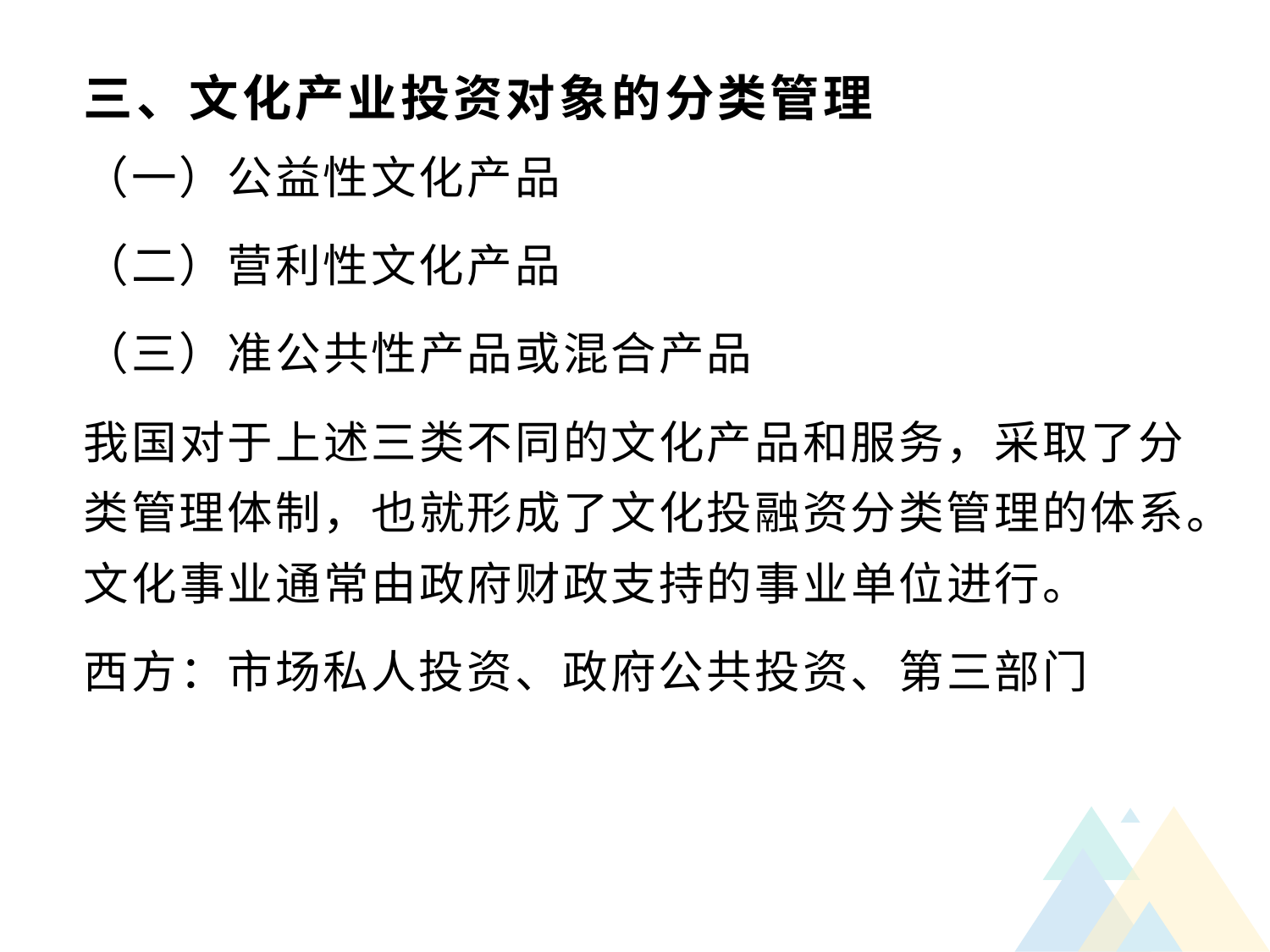

# 三、文化产业投资对象的分类管理
（一）公益性文化产品
（二）营利性文化产品
（三）准公共性产品或混合产品
我国对于上述三类不同的文化产品和服务，采取了分类管理体制，也就形成了文化投融资分类管理的体系。文化事业通常由政府财政支持的事业单位进行。
西方：市场私人投资、政府公共投资、第三部门